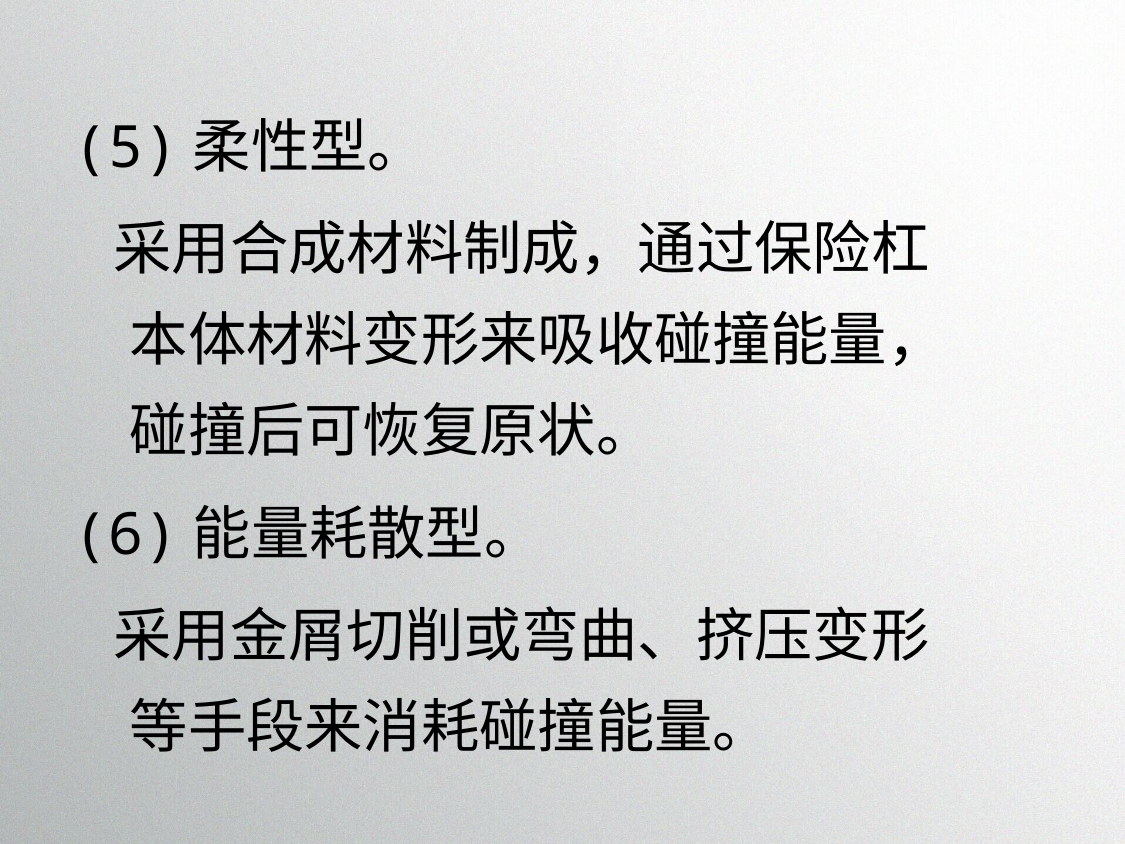

(5)柔性型。
  采用合成材料制成，通过保险杠本体材料变形来吸收碰撞能量，碰撞后可恢复原状。
(6)能量耗散型。
  采用金屑切削或弯曲、挤压变形等手段来消耗碰撞能量。